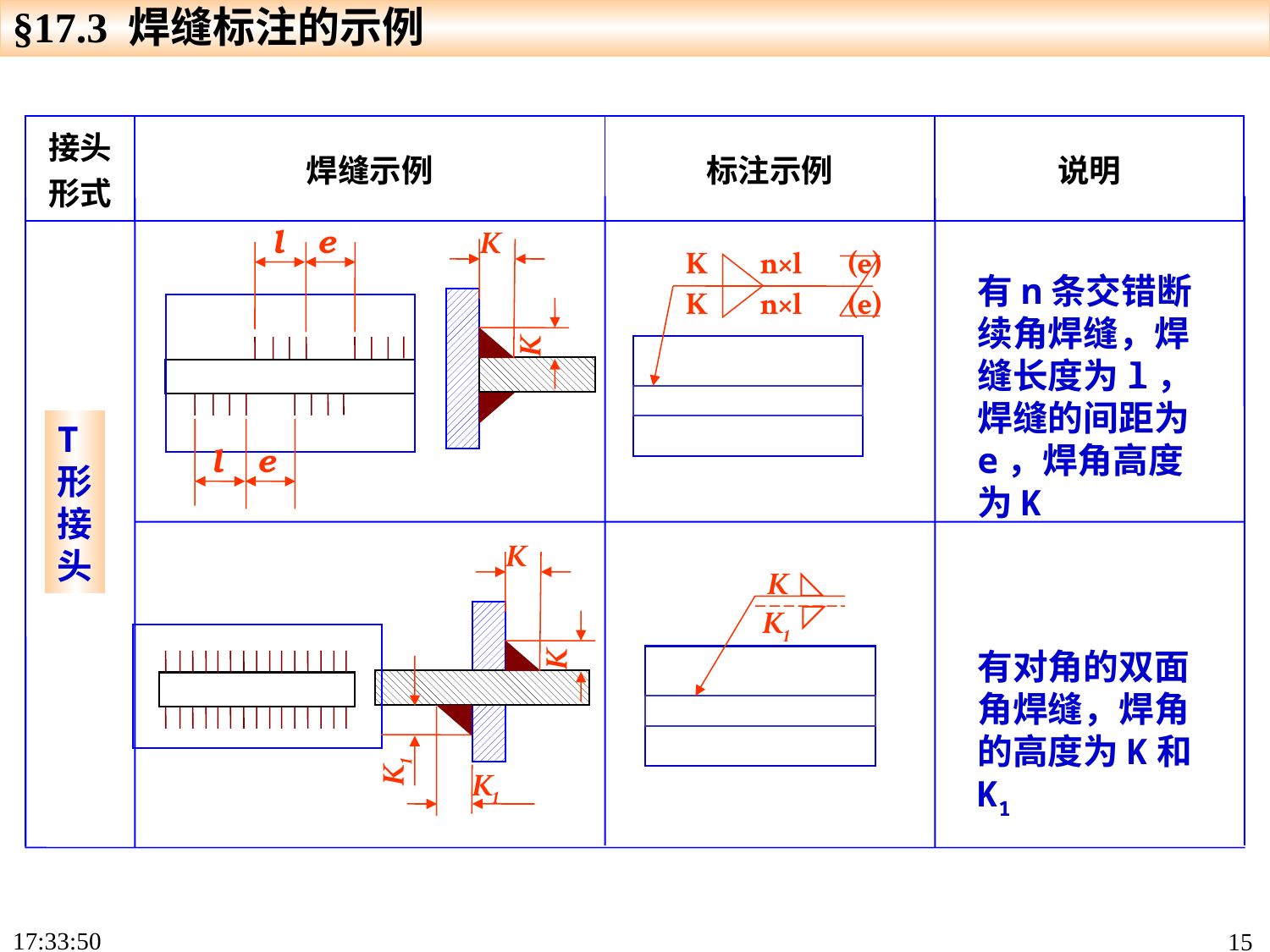

§17.3 焊缝标注的示例
| 接头形式 | 焊缝示例 | 标注示例 | 说明 |
| --- | --- | --- | --- |

l
e
K

K

l
e

K        n×l       (e)

K        n×l       (e)

有n条交错断续角焊缝，焊缝长度为l，焊缝的间距为e，焊角高度为K
T形接头
K

K

K1

K1

K

K1

有对角的双面角焊缝，焊角的高度为K和K1
17:33:50
15